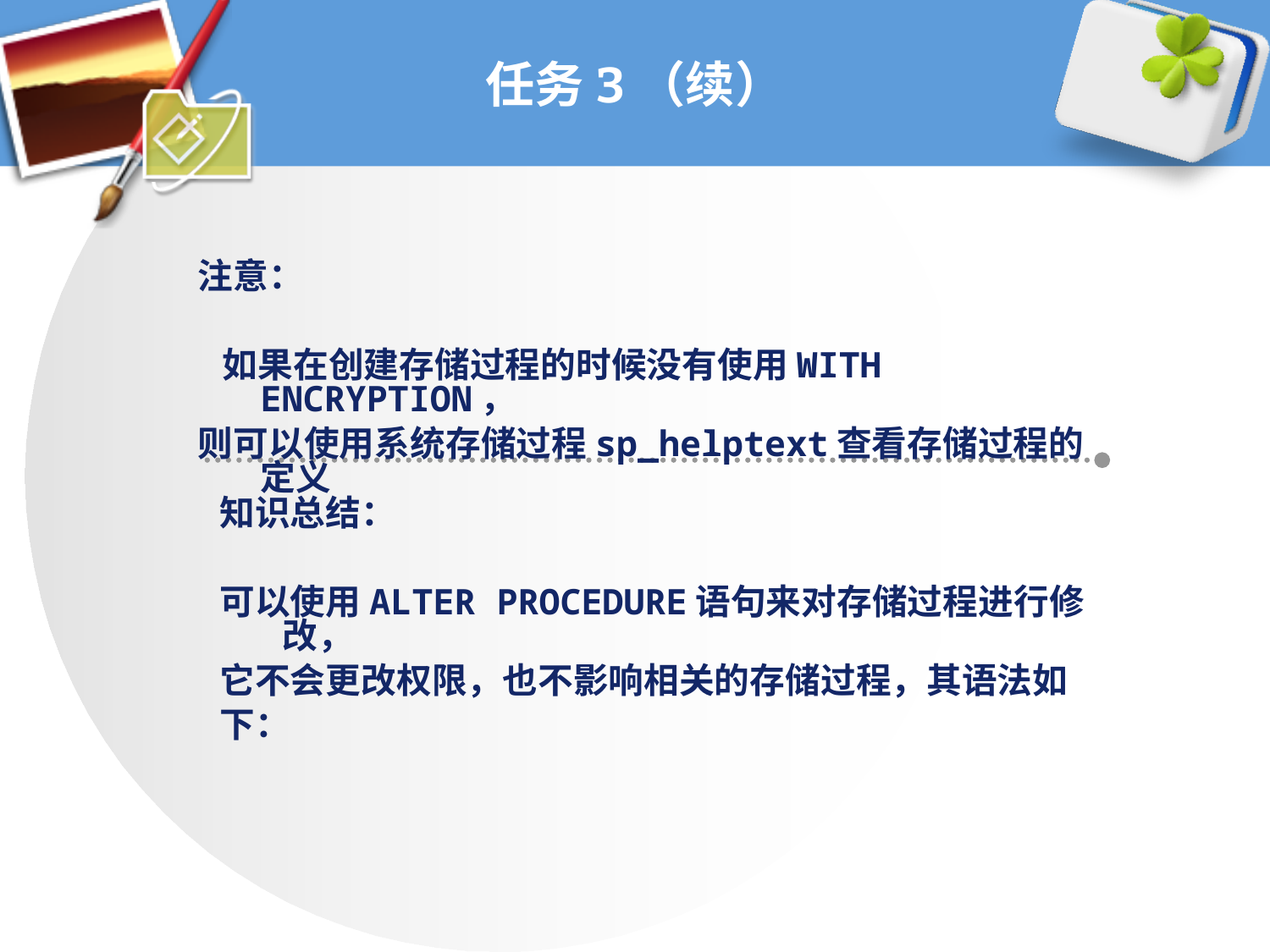

# 任务3（续）
注意：

  如果在创建存储过程的时候没有使用WITH ENCRYPTION，
则可以使用系统存储过程sp_helptext查看存储过程的定义

知识总结：

可以使用ALTER PROCEDURE语句来对存储过程进行修改，
它不会更改权限，也不影响相关的存储过程，其语法如
下：